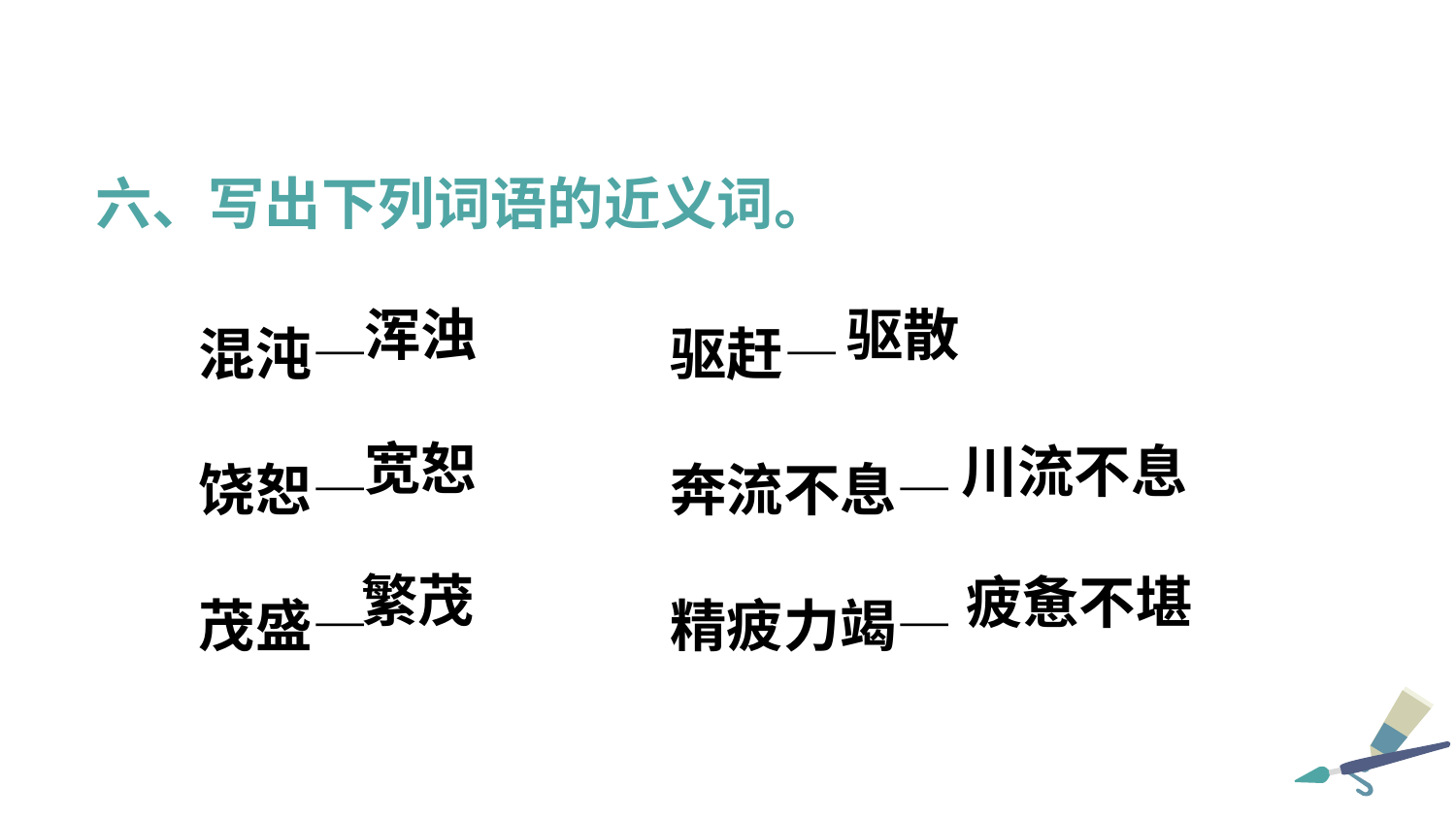

六、写出下列词语的近义词。
混沌—	驱赶—
饶恕—	奔流不息—
茂盛—	精疲力竭—
浑浊
驱散
宽恕
川流不息
繁茂
疲惫不堪